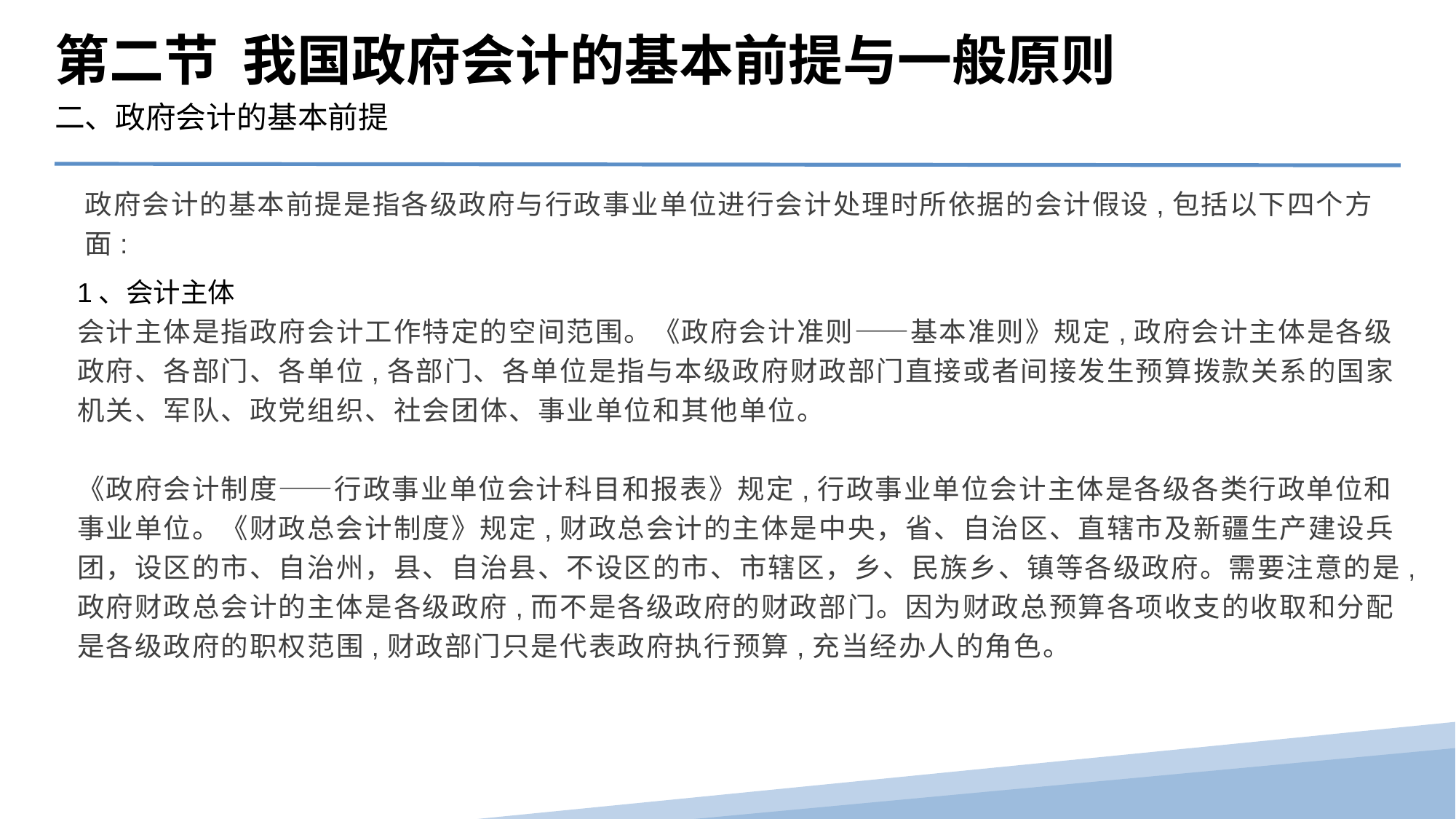

第二节  我国政府会计的基本前提与一般原则
二、政府会计的基本前提
政府会计的基本前提是指各级政府与行政事业单位进行会计处理时所依据的会计假设,包括以下四个方面:
1、会计主体
会计主体是指政府会计工作特定的空间范围。《政府会计准则——基本准则》规定,政府会计主体是各级政府、各部门、各单位,各部门、各单位是指与本级政府财政部门直接或者间接发生预算拨款关系的国家机关、军队、政党组织、社会团体、事业单位和其他单位。

《政府会计制度——行政事业单位会计科目和报表》规定,行政事业单位会计主体是各级各类行政单位和事业单位。《财政总会计制度》规定,财政总会计的主体是中央，省、自治区、直辖市及新疆生产建设兵团，设区的市、自治州，县、自治县、不设区的市、市辖区，乡、民族乡、镇等各级政府。需要注意的是,政府财政总会计的主体是各级政府,而不是各级政府的财政部门。因为财政总预算各项收支的收取和分配是各级政府的职权范围,财政部门只是代表政府执行预算,充当经办人的角色。